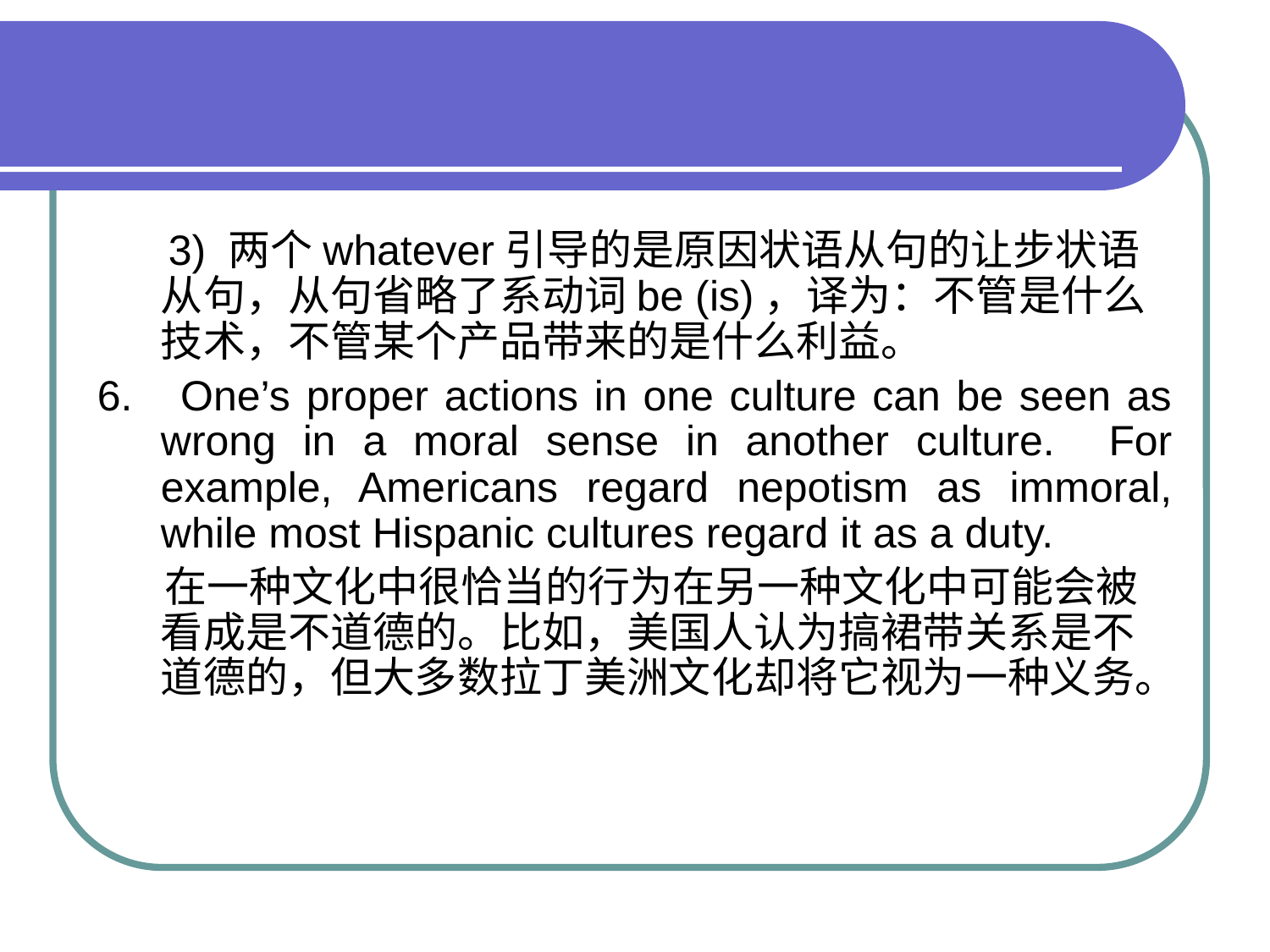

#
      3) 两个whatever引导的是原因状语从句的让步状语从句，从句省略了系动词be (is)，译为：不管是什么技术，不管某个产品带来的是什么利益。
6.   One’s proper actions in one culture can be seen as wrong in a moral sense in another culture.  For example, Americans regard nepotism as immoral, while most Hispanic cultures regard it as a duty.
      在一种文化中很恰当的行为在另一种文化中可能会被看成是不道德的。比如，美国人认为搞裙带关系是不道德的，但大多数拉丁美洲文化却将它视为一种义务。